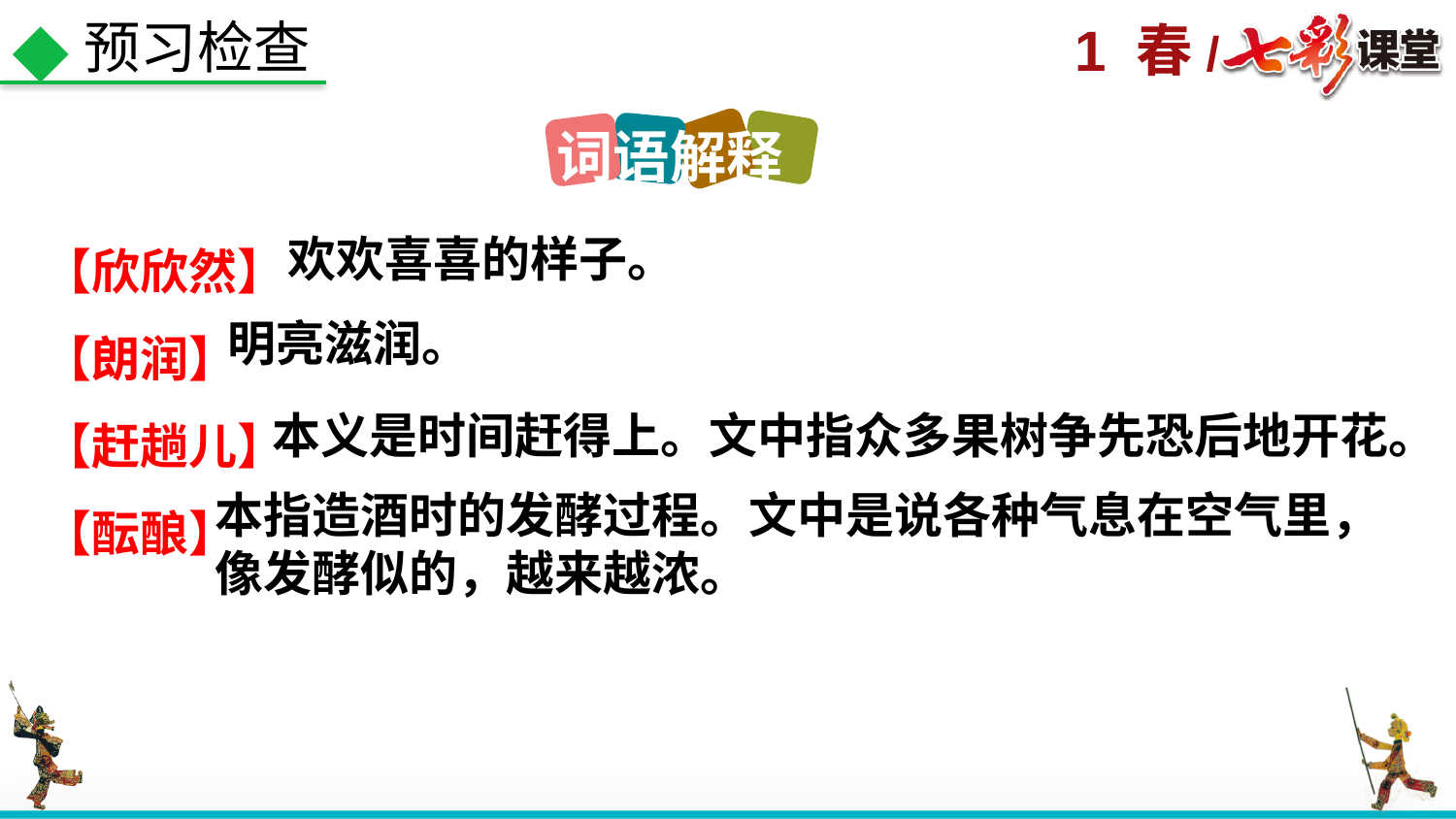

预习检查

词语解释

【欣欣然】
【朗润】
【赶趟儿】
【酝酿】
欢欢喜喜的样子。
明亮滋润。
本义是时间赶得上。文中指众多果树争先恐后地开花。
本指造酒时的发酵过程。文中是说各种气息在空气里，像发酵似的，越来越浓。